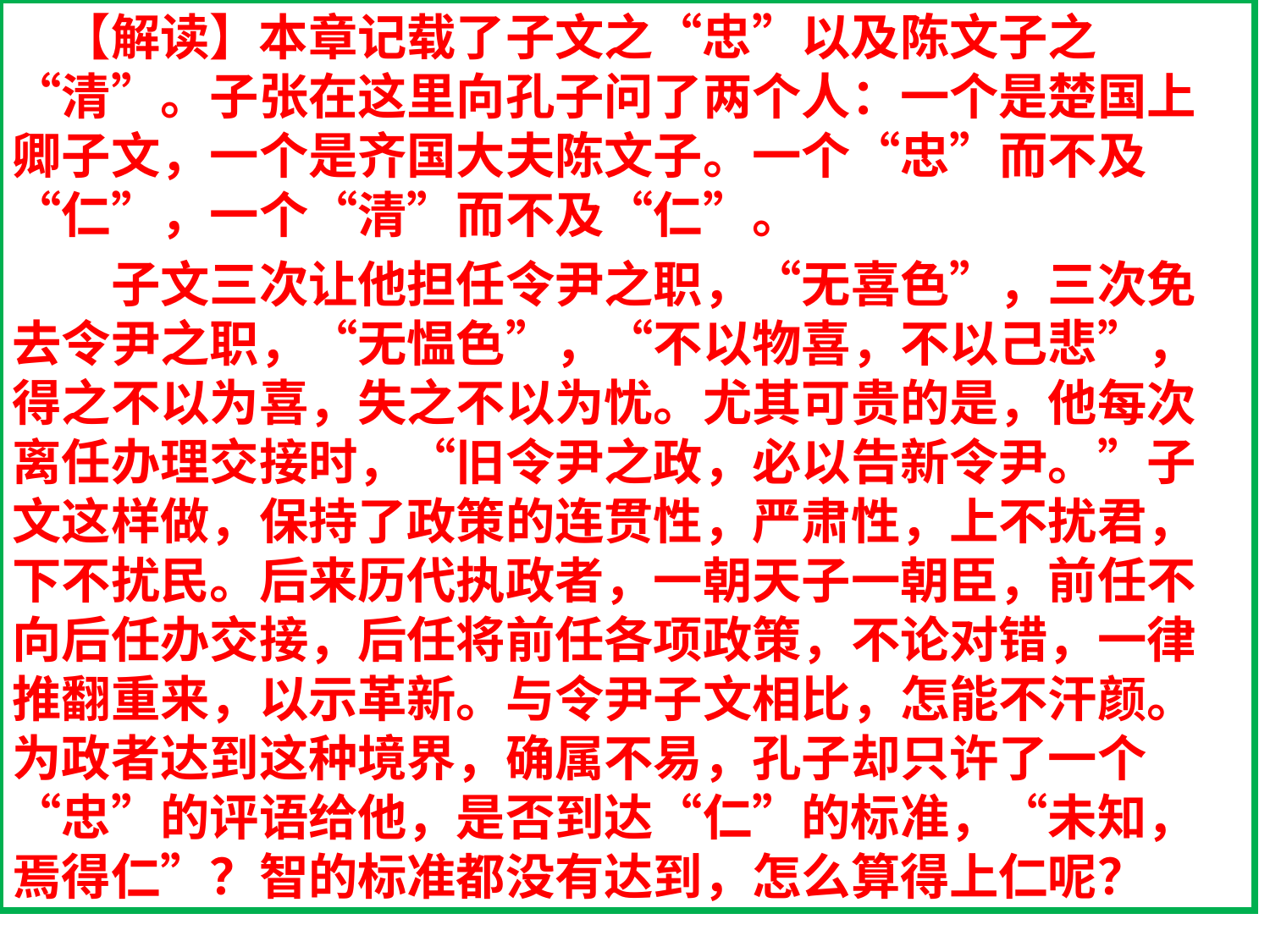

【解读】本章记载了子文之“忠”以及陈文子之“清”。子张在这里向孔子问了两个人：一个是楚国上卿子文，一个是齐国大夫陈文子。一个“忠”而不及“仁”，一个“清”而不及“仁”。
　　子文三次让他担任令尹之职，“无喜色”，三次免去令尹之职，“无愠色”，“不以物喜，不以己悲”，得之不以为喜，失之不以为忧。尤其可贵的是，他每次离任办理交接时，“旧令尹之政，必以告新令尹。”子文这样做，保持了政策的连贯性，严肃性，上不扰君，下不扰民。后来历代执政者，一朝天子一朝臣，前任不向后任办交接，后任将前任各项政策，不论对错，一律推翻重来，以示革新。与令尹子文相比，怎能不汗颜。为政者达到这种境界，确属不易，孔子却只许了一个“忠”的评语给他，是否到达“仁”的标准，“未知，焉得仁”？智的标准都没有达到，怎么算得上仁呢？